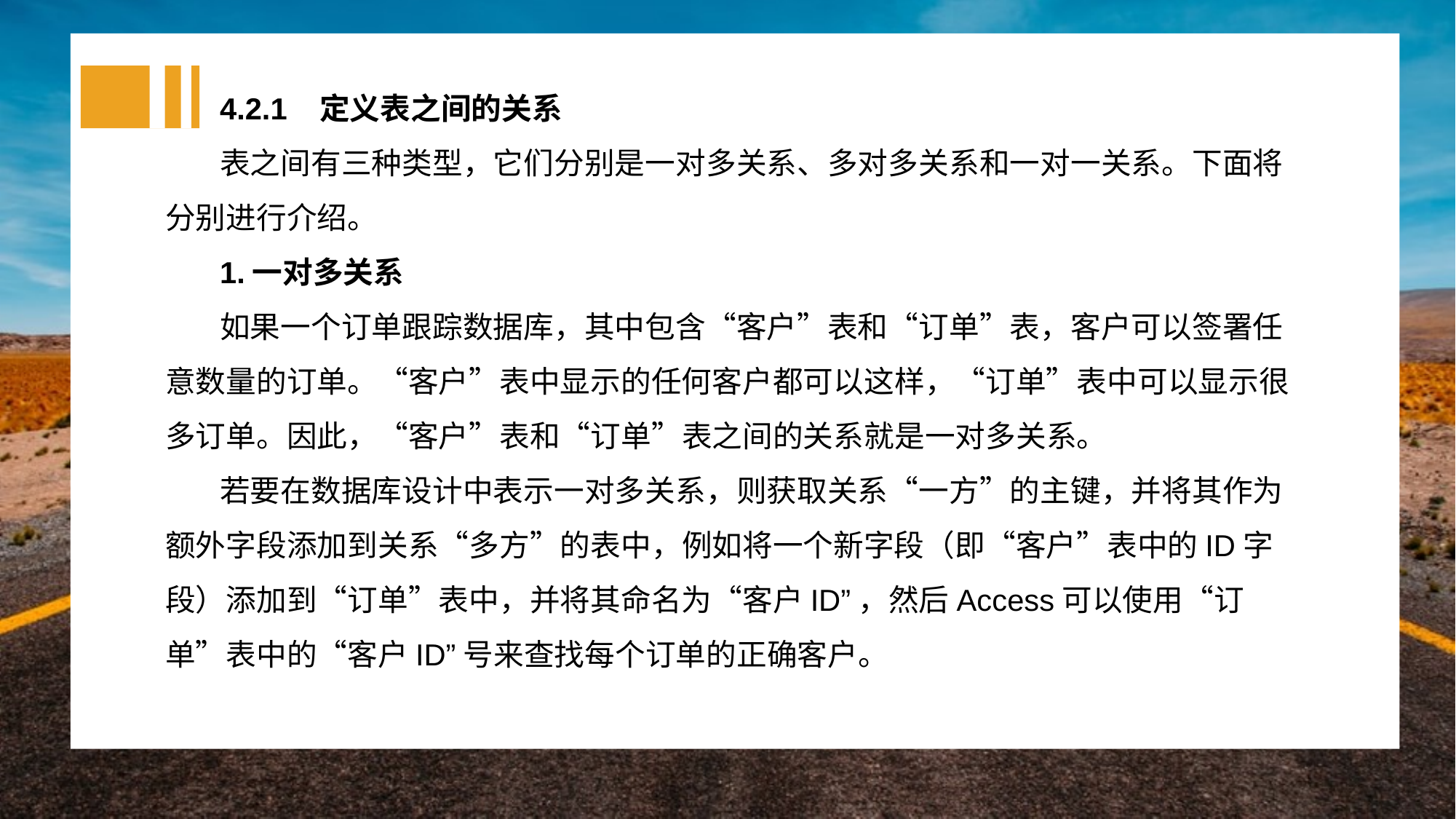

4.2.1   定义表之间的关系
表之间有三种类型，它们分别是一对多关系、多对多关系和一对一关系。下面将分别进行介绍。
1.一对多关系
如果一个订单跟踪数据库，其中包含“客户”表和“订单”表，客户可以签署任意数量的订单。“客户”表中显示的任何客户都可以这样，“订单”表中可以显示很多订单。因此，“客户”表和“订单”表之间的关系就是一对多关系。
若要在数据库设计中表示一对多关系，则获取关系“一方”的主键，并将其作为额外字段添加到关系“多方”的表中，例如将一个新字段（即“客户”表中的ID字段）添加到“订单”表中，并将其命名为“客户ID”，然后Access可以使用“订单”表中的“客户ID”号来查找每个订单的正确客户。